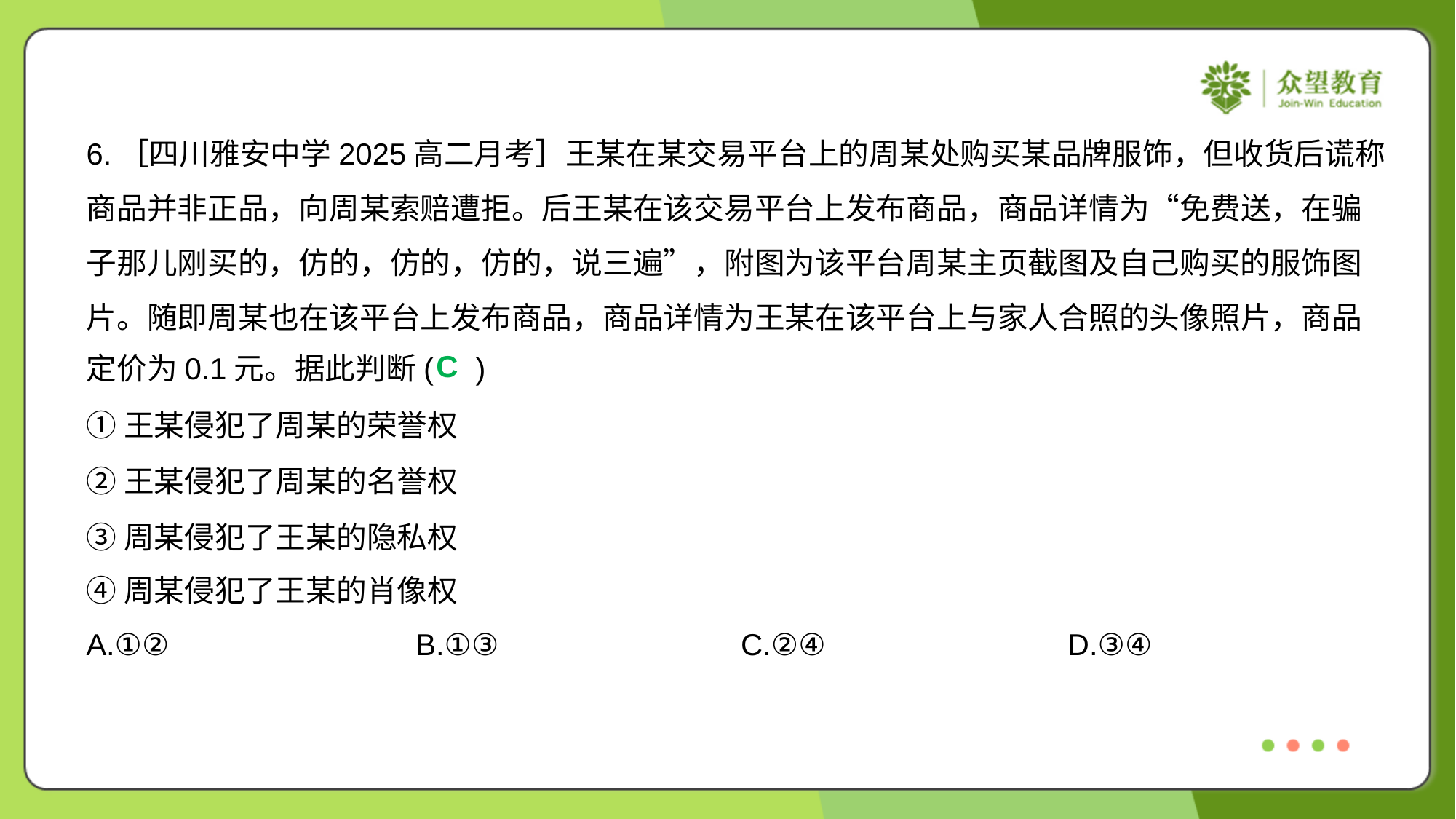

6.［四川雅安中学2025高二月考］王某在某交易平台上的周某处购买某品牌服饰，但收货后谎称
商品并非正品，向周某索赔遭拒。后王某在该交易平台上发布商品，商品详情为“免费送，在骗
子那儿刚买的，仿的，仿的，仿的，说三遍”，附图为该平台周某主页截图及自己购买的服饰图
片。随即周某也在该平台上发布商品，商品详情为王某在该平台上与家人合照的头像照片，商品
定价为0.1元。据此判断(     )
C
①王某侵犯了周某的荣誉权
②王某侵犯了周某的名誉权
③周某侵犯了王某的隐私权
④周某侵犯了王某的肖像权
A.①②	B.①③	C.②④	D.③④